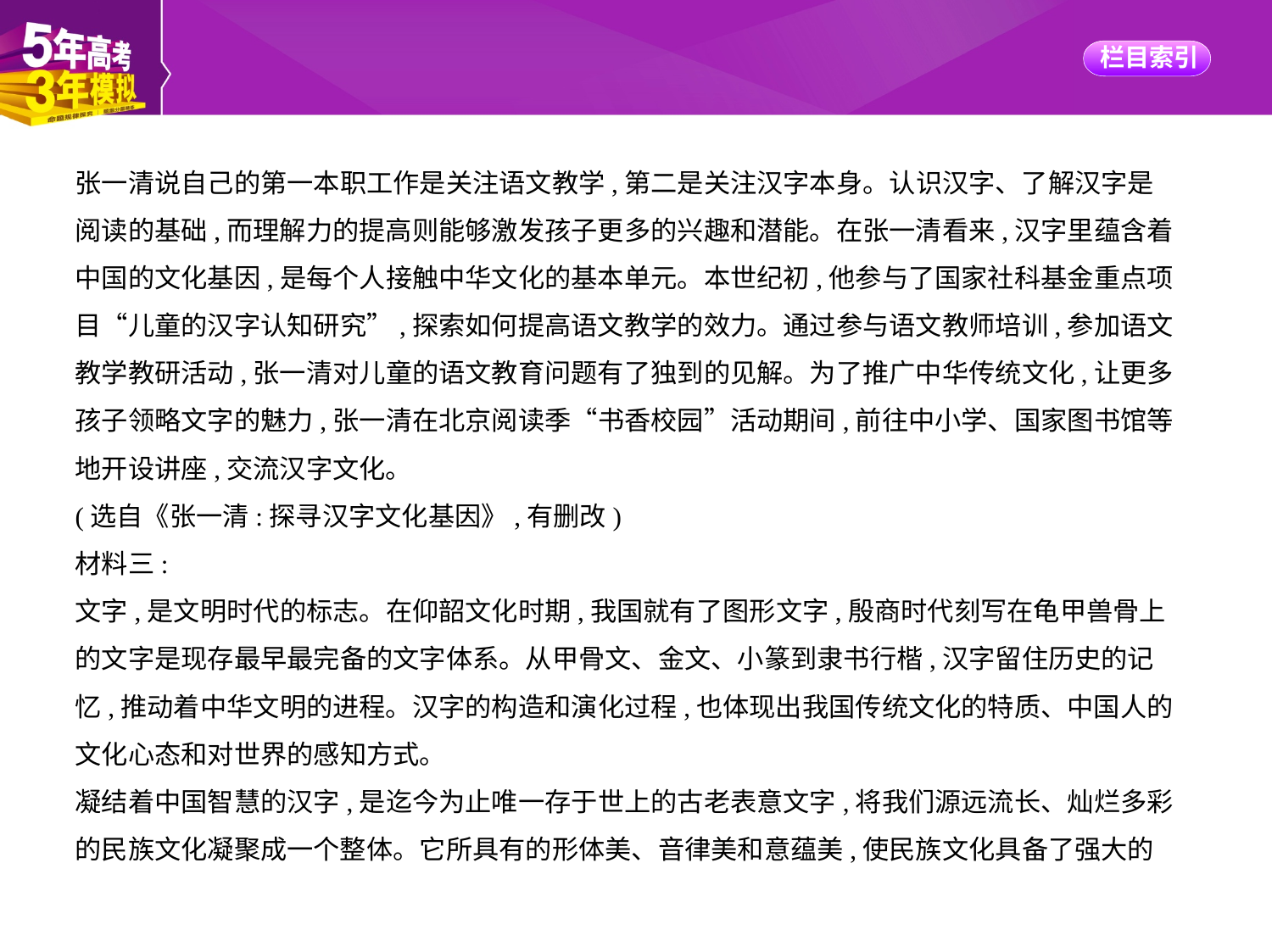

张一清说自己的第一本职工作是关注语文教学,第二是关注汉字本身。认识汉字、了解汉字是
阅读的基础,而理解力的提高则能够激发孩子更多的兴趣和潜能。在张一清看来,汉字里蕴含着
中国的文化基因,是每个人接触中华文化的基本单元。本世纪初,他参与了国家社科基金重点项
目“儿童的汉字认知研究”,探索如何提高语文教学的效力。通过参与语文教师培训,参加语文
教学教研活动,张一清对儿童的语文教育问题有了独到的见解。为了推广中华传统文化,让更多
孩子领略文字的魅力,张一清在北京阅读季“书香校园”活动期间,前往中小学、国家图书馆等
地开设讲座,交流汉字文化。
(选自《张一清:探寻汉字文化基因》,有删改)
材料三:
文字,是文明时代的标志。在仰韶文化时期,我国就有了图形文字,殷商时代刻写在龟甲兽骨上
的文字是现存最早最完备的文字体系。从甲骨文、金文、小篆到隶书行楷,汉字留住历史的记
忆,推动着中华文明的进程。汉字的构造和演化过程,也体现出我国传统文化的特质、中国人的
文化心态和对世界的感知方式。
凝结着中国智慧的汉字,是迄今为止唯一存于世上的古老表意文字,将我们源远流长、灿烂多彩
的民族文化凝聚成一个整体。它所具有的形体美、音律美和意蕴美,使民族文化具备了强大的